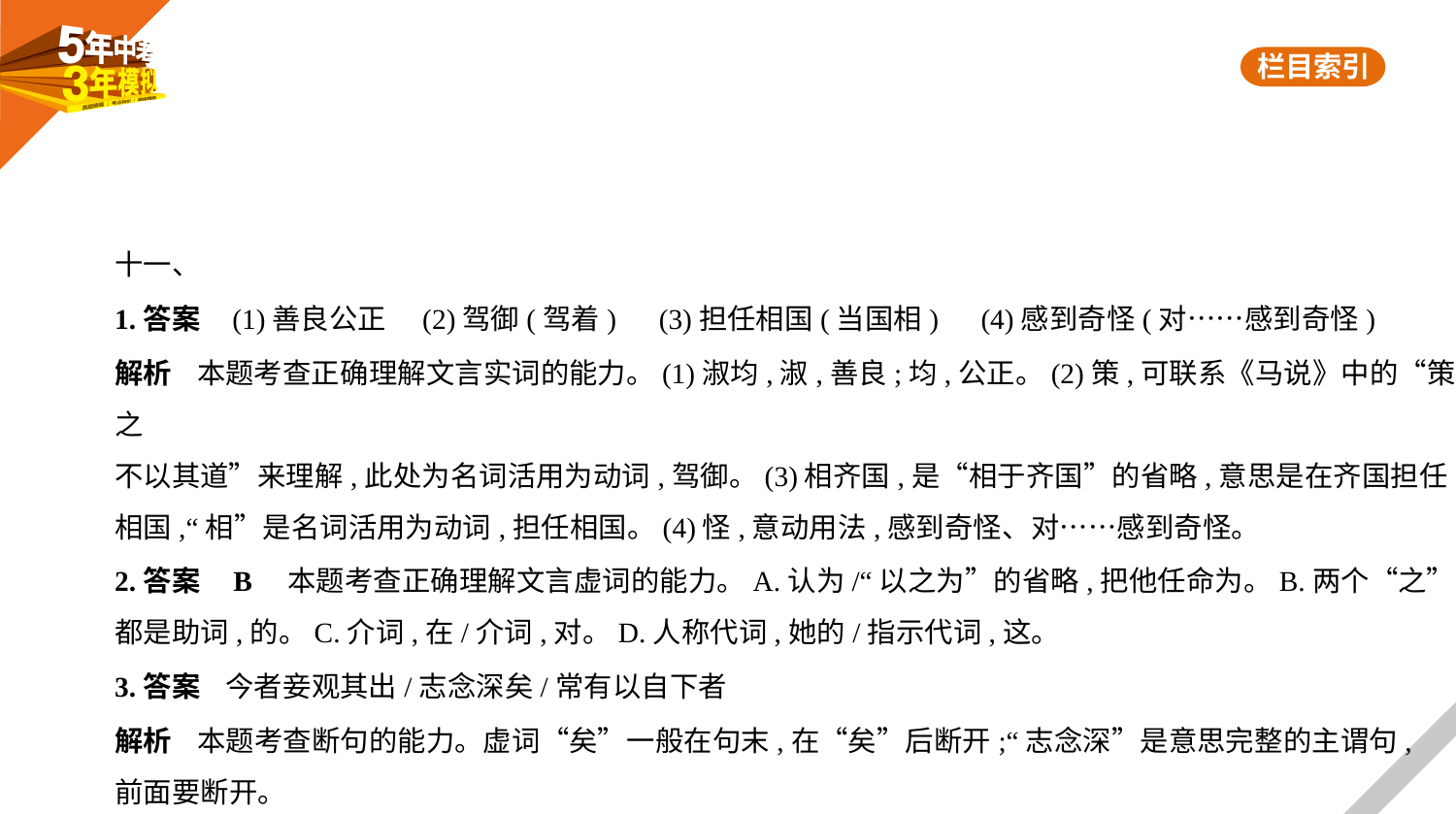

十一、
1.答案    (1)善良公正　(2)驾御(驾着)　(3)担任相国(当国相)　(4)感到奇怪(对……感到奇怪)
解析    本题考查正确理解文言实词的能力。(1)淑均,淑,善良;均,公正。(2)策,可联系《马说》中的“策之
不以其道”来理解,此处为名词活用为动词,驾御。(3)相齐国,是“相于齐国”的省略,意思是在齐国担任
相国,“相”是名词活用为动词,担任相国。(4)怪,意动用法,感到奇怪、对……感到奇怪。
2.答案    B　本题考查正确理解文言虚词的能力。A.认为/“以之为”的省略,把他任命为。B.两个“之”
都是助词,的。C.介词,在/介词,对。D.人称代词,她的/指示代词,这。
3.答案    今者妾观其出/志念深矣/常有以自下者
解析    本题考查断句的能力。虚词“矣”一般在句末,在“矣”后断开;“志念深”是意思完整的主谓句,
前面要断开。